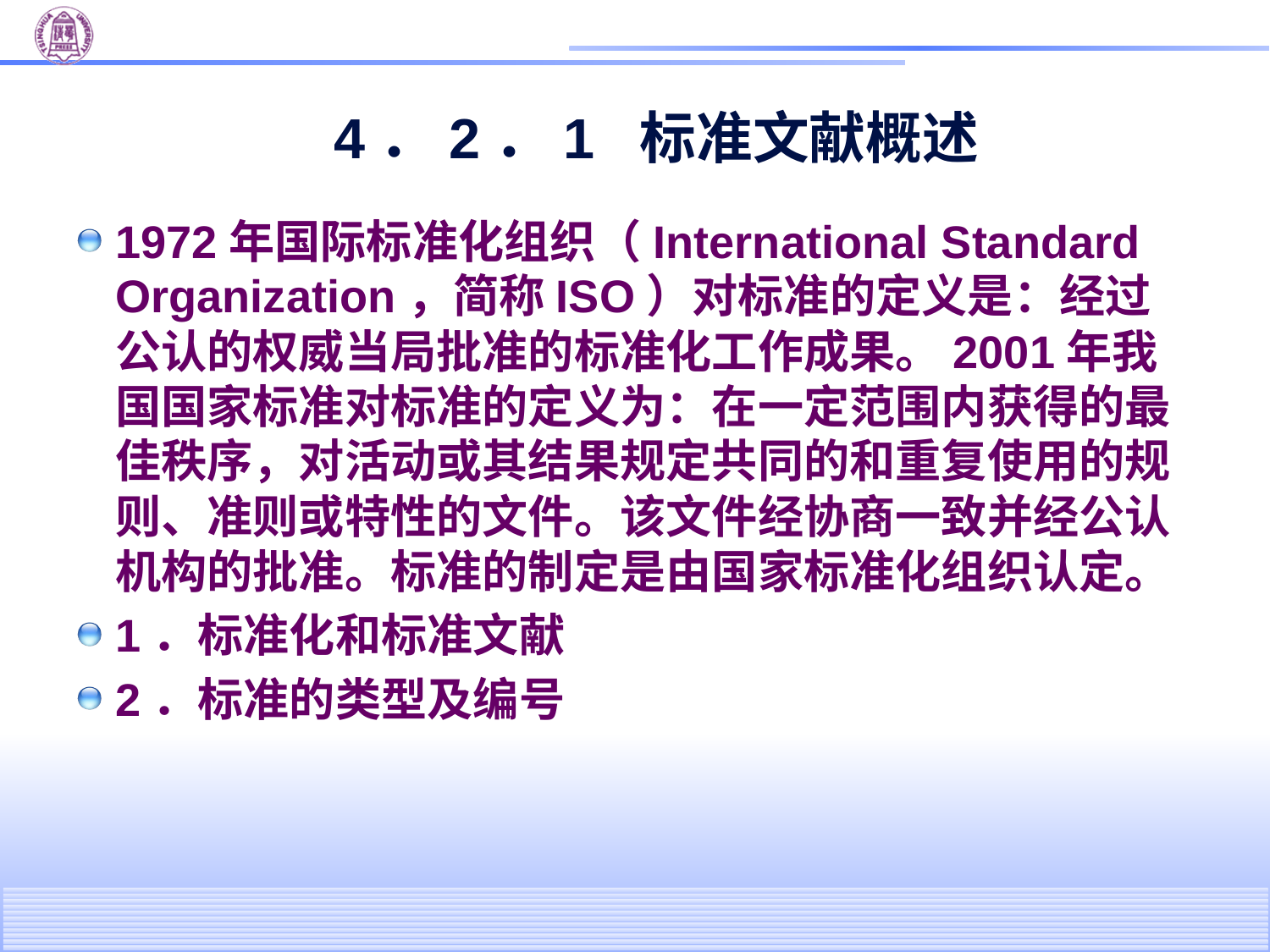

# 4．2．1  标准文献概述
1972年国际标准化组织（International Standard Organization，简称ISO）对标准的定义是：经过公认的权威当局批准的标准化工作成果。2001年我国国家标准对标准的定义为：在一定范围内获得的最佳秩序，对活动或其结果规定共同的和重复使用的规则、准则或特性的文件。该文件经协商一致并经公认机构的批准。标准的制定是由国家标准化组织认定。
1．标准化和标准文献
2．标准的类型及编号